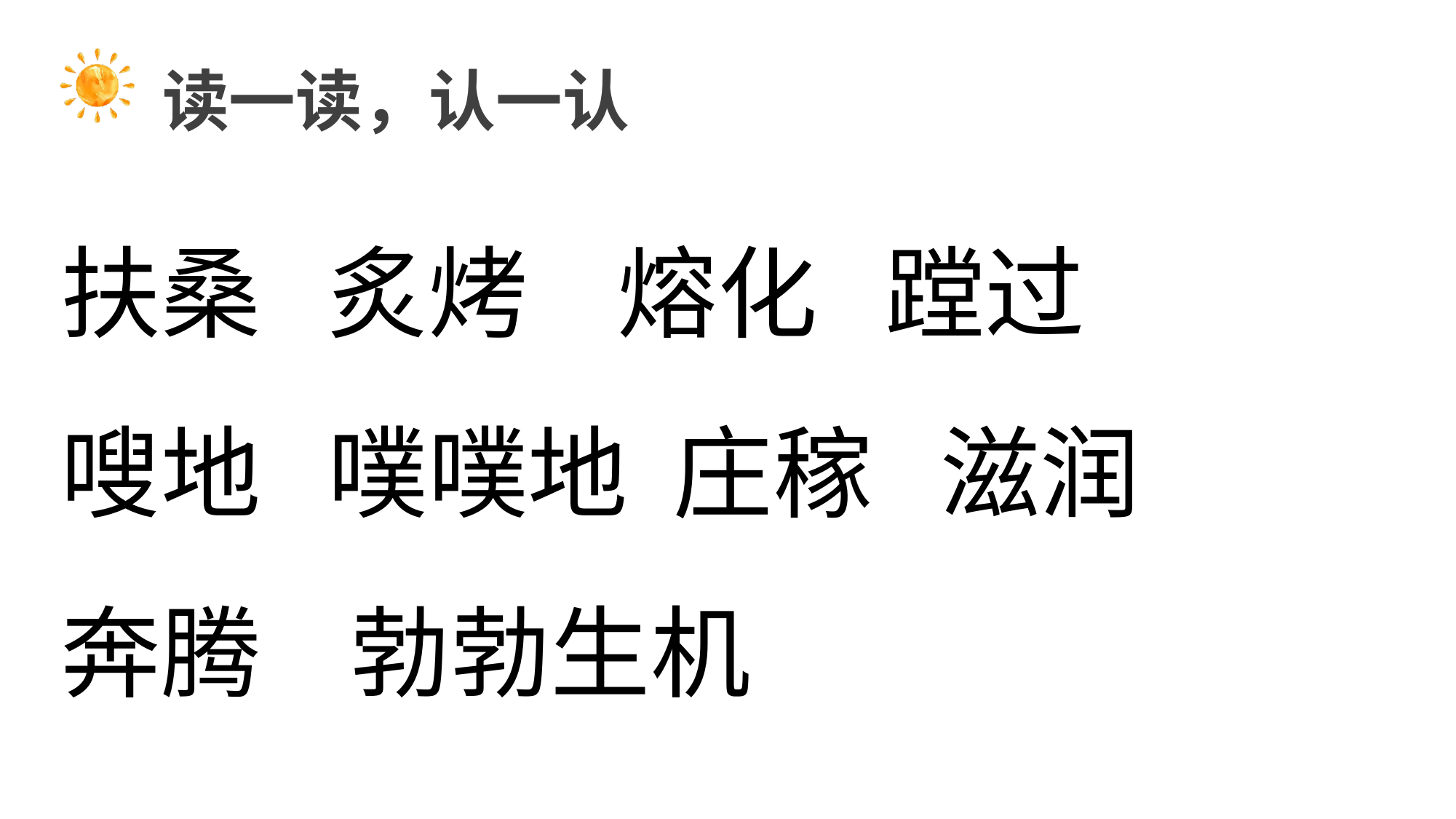

读一读，认一认
扶桑   炙烤    熔化   蹚过
嗖地   噗噗地  庄稼   滋润
奔腾    勃勃生机